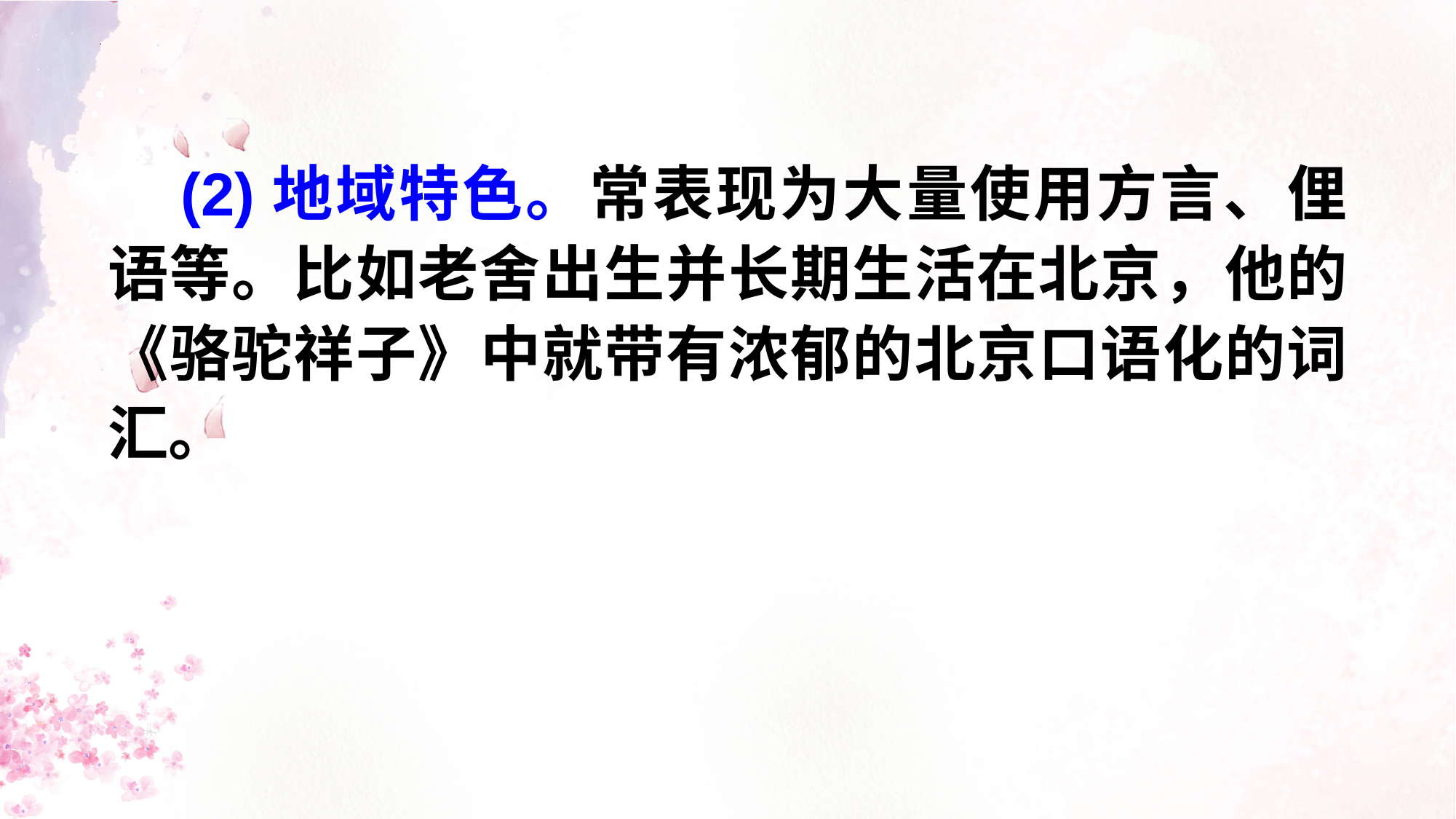

(2)地域特色。常表现为大量使用方言、俚语等。比如老舍出生并长期生活在北京，他的《骆驼祥子》中就带有浓郁的北京口语化的词汇。